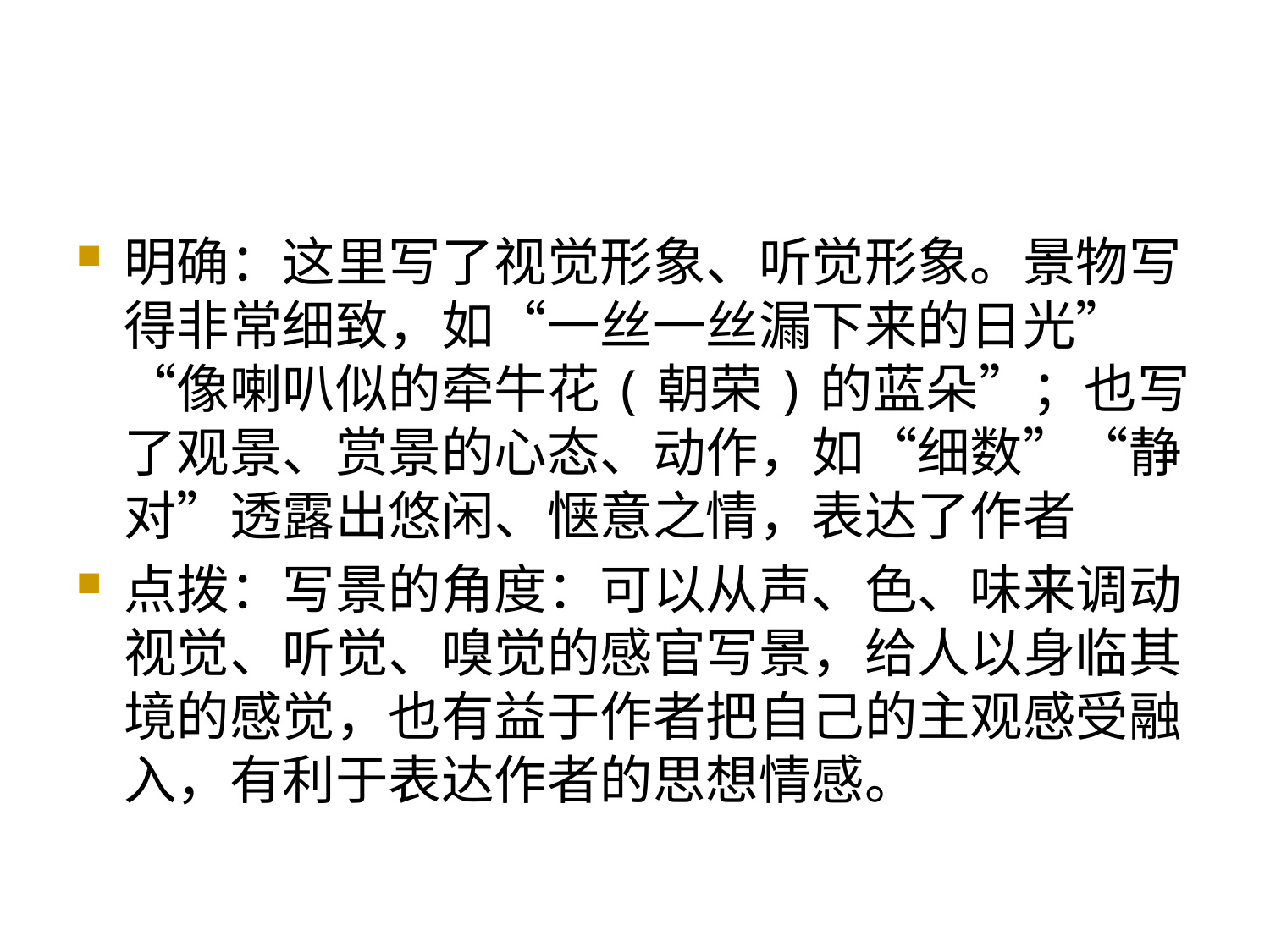

明确：这里写了视觉形象、听觉形象。景物写得非常细致，如“一丝一丝漏下来的日光”“像喇叭似的牵牛花(朝荣)的蓝朵”；也写了观景、赏景的心态、动作，如“细数”“静对”透露出悠闲、惬意之情，表达了作者
点拨：写景的角度：可以从声、色、味来调动视觉、听觉、嗅觉的感官写景，给人以身临其境的感觉，也有益于作者把自己的主观感受融入，有利于表达作者的思想情感。